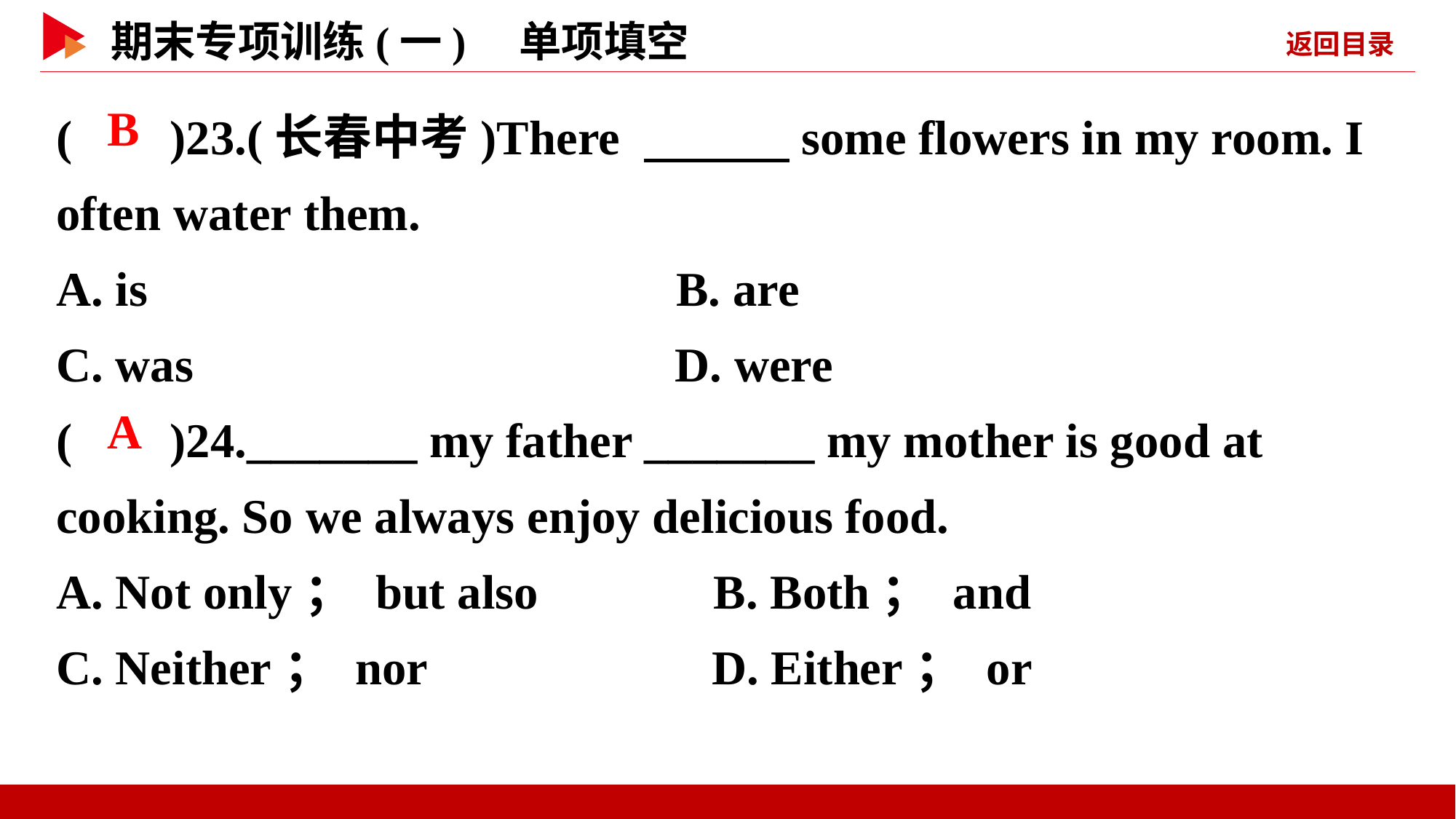

(        )23.(长春中考)There 　　　some flowers in my room. I often water them.
A. is	                                          B. are
C. was                               	      D. were
(        )24._______ my father _______ my mother is good at cooking. So we always enjoy delicious food.
A. Not only； but also                B. Both； and
C. Neither； nor                          D. Either； or
   B
   A